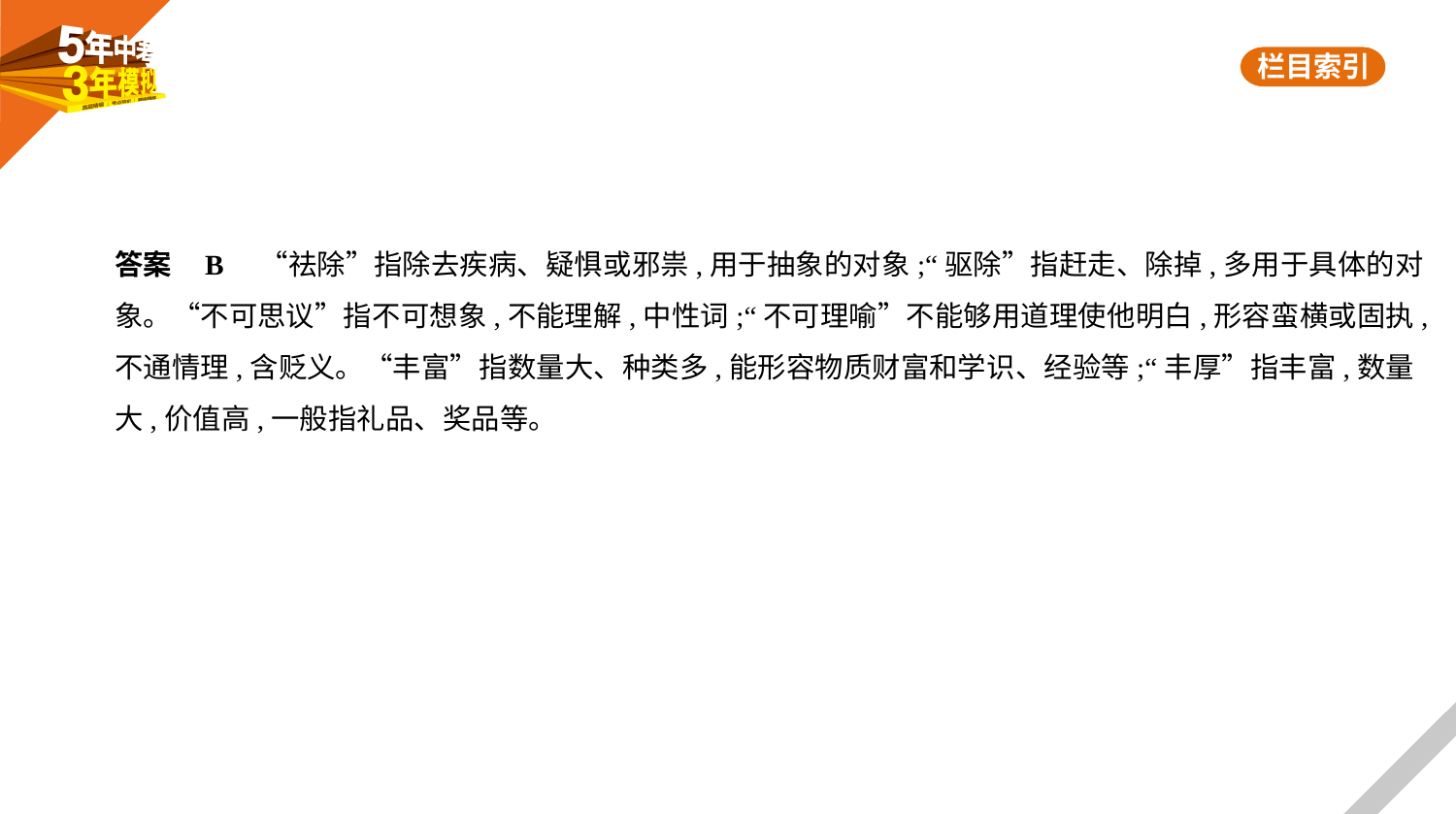

答案    B　“祛除”指除去疾病、疑惧或邪祟,用于抽象的对象;“驱除”指赶走、除掉,多用于具体的对
象。“不可思议”指不可想象,不能理解,中性词;“不可理喻”不能够用道理使他明白,形容蛮横或固执,
不通情理,含贬义。“丰富”指数量大、种类多,能形容物质财富和学识、经验等;“丰厚”指丰富,数量
大,价值高,一般指礼品、奖品等。